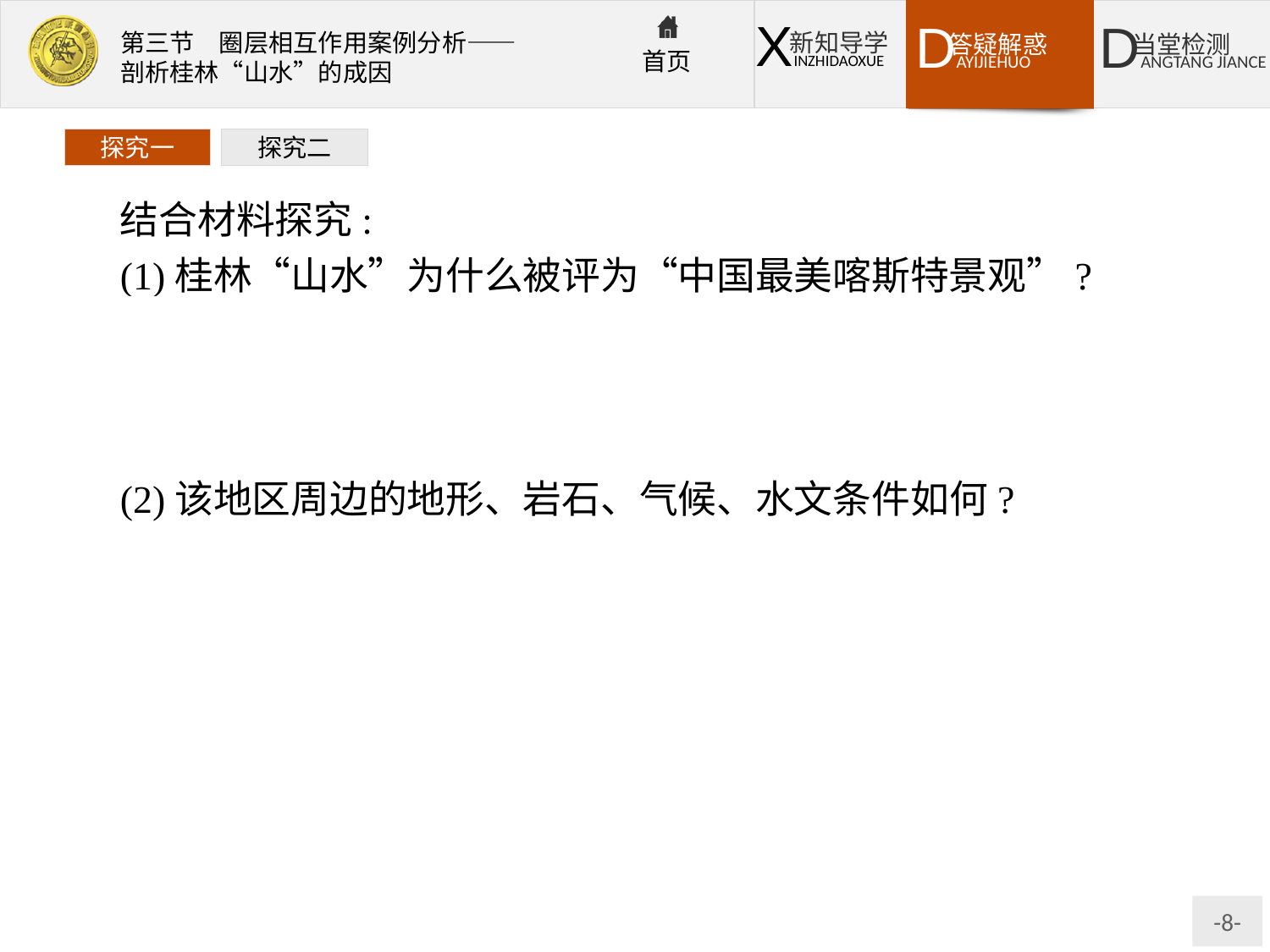

探究一
探究二
结合材料探究:
(1)桂林“山水”为什么被评为“中国最美喀斯特景观”?
提示:桂林素以“山青、水秀、洞奇、石美”著称,桂林的喀斯特地貌发育最典型、最精彩、最具观赏性,造就了“桂林山水甲天下”的胜景。
(2)该地区周边的地形、岩石、气候、水文条件如何?
提示:①地形条件:东部、北部和西部都是山地,中部和南部地势低平。②岩石条件:石灰岩广布,并且石灰岩厚度大,岩性纯,空隙和裂隙发育广泛,所以岩石的可溶性、透水性都很好。③气候条件:位于我国的亚热带湿润区,气候温暖,全年降水丰沛。④水文条件:该地降水丰富,三面环山,区域内地表水和地下水丰富。